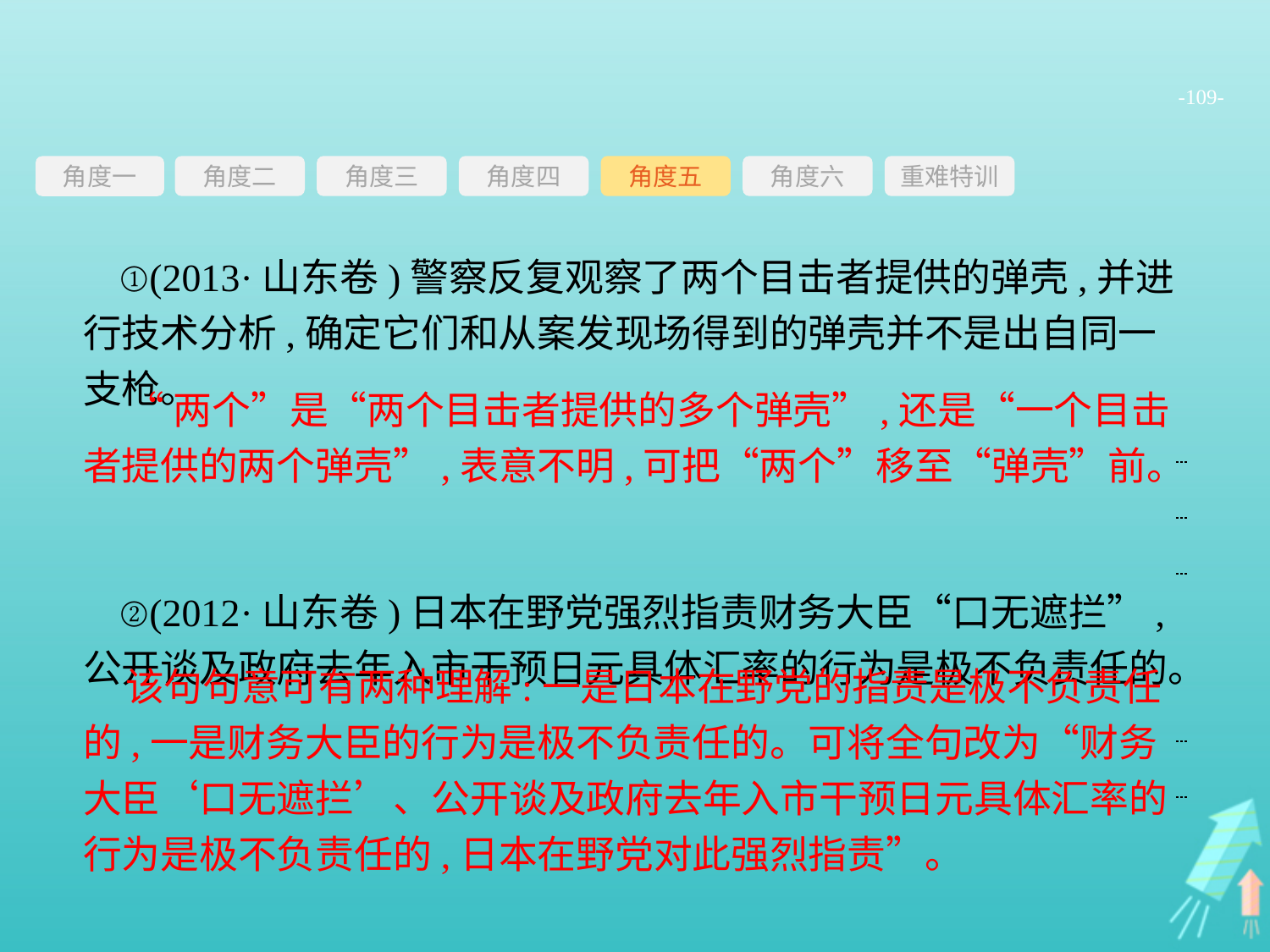

-109-
角度三
角度四
角度五
角度六
重难特训
角度二
角度一
①(2013·山东卷)警察反复观察了两个目击者提供的弹壳,并进行技术分析,确定它们和从案发现场得到的弹壳并不是出自同一支枪。

②(2012·山东卷)日本在野党强烈指责财务大臣“口无遮拦”,公开谈及政府去年入市干预日元具体汇率的行为是极不负责任的。

“两个”是“两个目击者提供的多个弹壳”,还是“一个目击者提供的两个弹壳”,表意不明,可把“两个”移至“弹壳”前。
该句句意可有两种理解:一是日本在野党的指责是极不负责任的,一是财务大臣的行为是极不负责任的。可将全句改为“财务大臣‘口无遮拦’、公开谈及政府去年入市干预日元具体汇率的行为是极不负责任的,日本在野党对此强烈指责”。